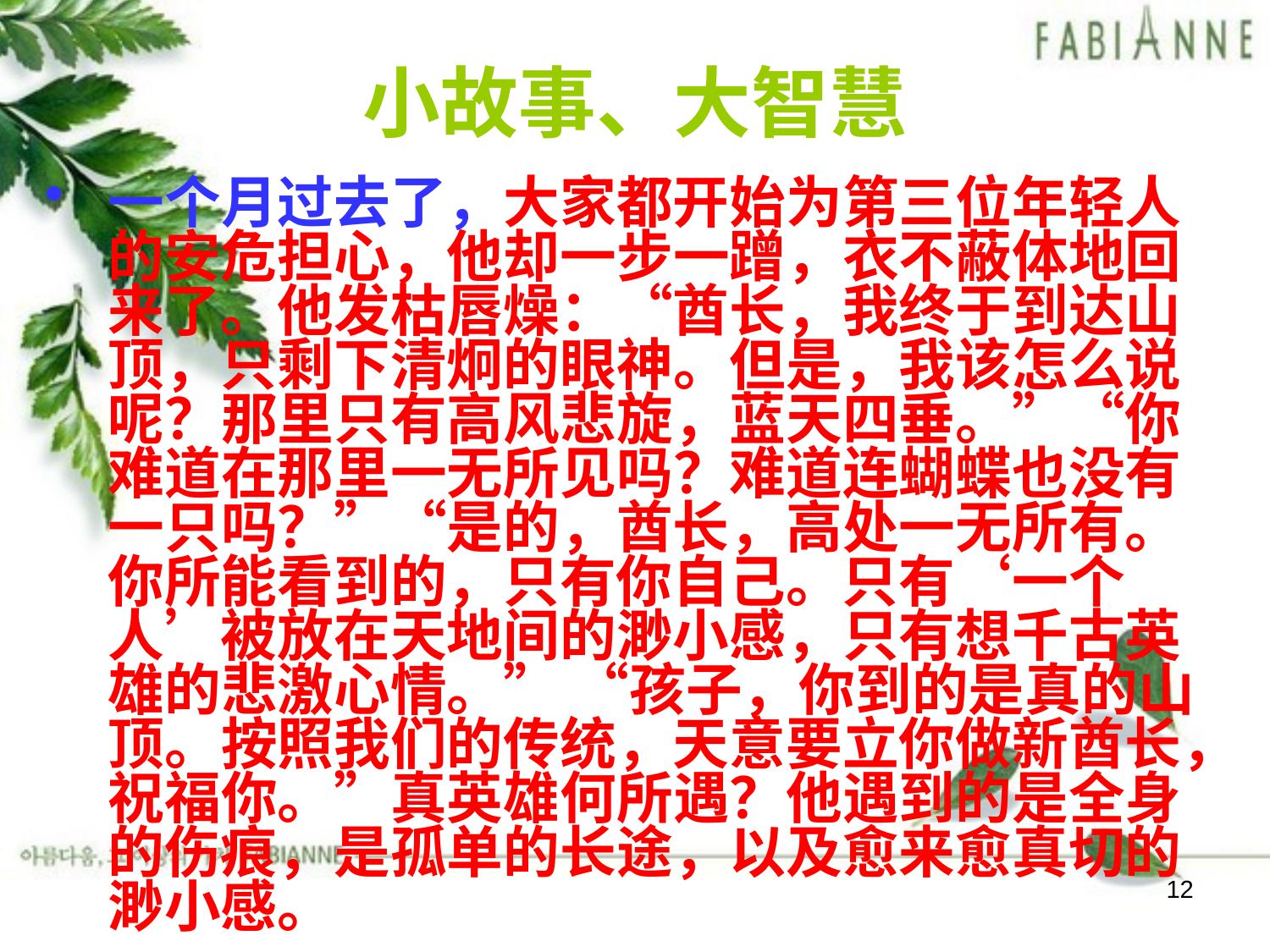

# 小故事、大智慧
一个月过去了，大家都开始为第三位年轻人的安危担心，他却一步一蹭，衣不蔽体地回来了。他发枯唇燥：“酋长，我终于到达山顶，只剩下清炯的眼神。但是，我该怎么说呢？那里只有高风悲旋，蓝天四垂。”“你难道在那里一无所见吗？难道连蝴蝶也没有一只吗？”“是的，酋长，高处一无所有。你所能看到的，只有你自己。只有‘一个人’被放在天地间的渺小感，只有想千古英雄的悲激心情。” “孩子，你到的是真的山顶。按照我们的传统，天意要立你做新酋长，祝福你。”真英雄何所遇？他遇到的是全身的伤痕，是孤单的长途，以及愈来愈真切的渺小感。
12